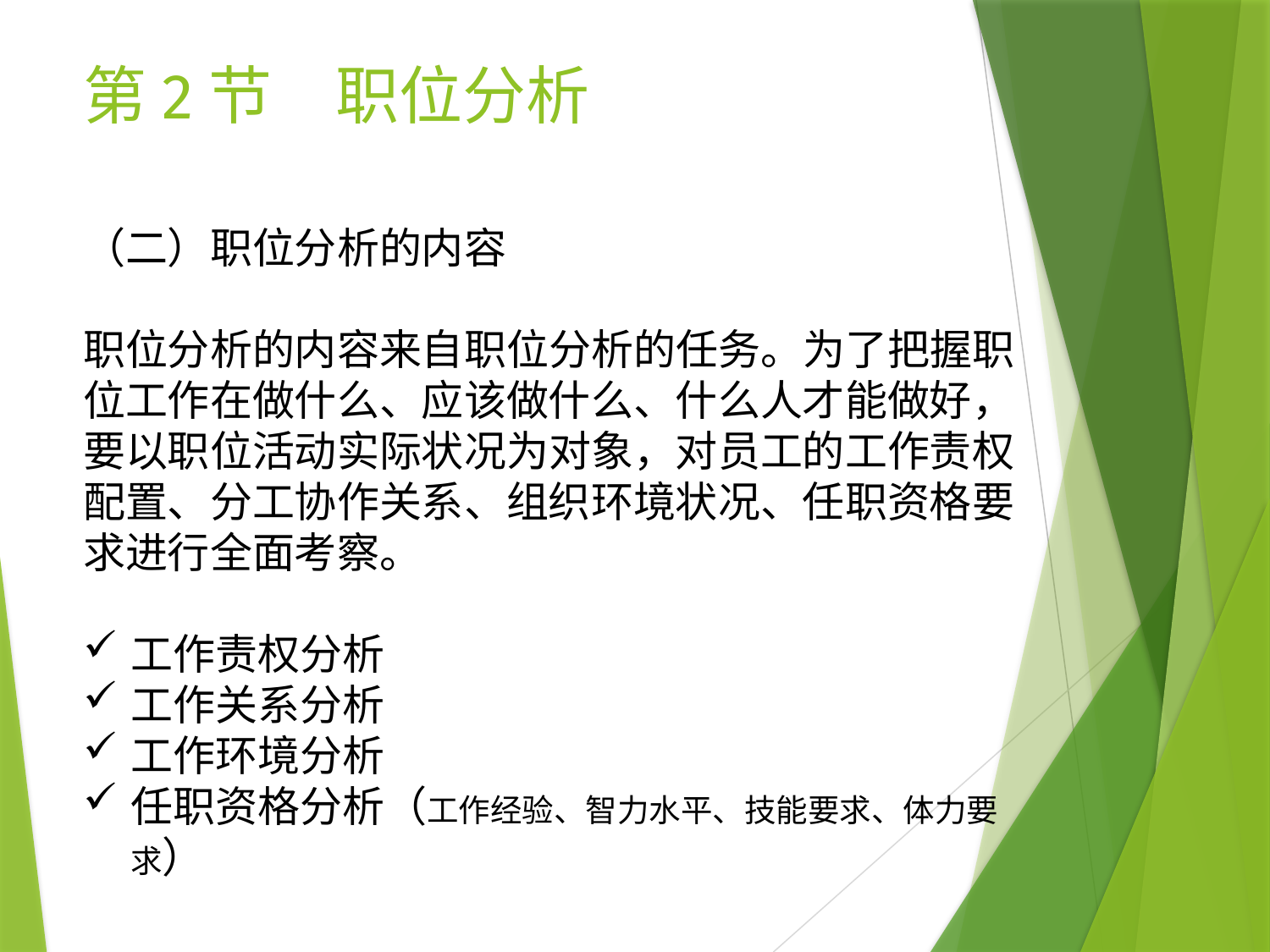

# 第2节　职位分析
（二）职位分析的内容

职位分析的内容来自职位分析的任务。为了把握职位工作在做什么、应该做什么、什么人才能做好，要以职位活动实际状况为对象，对员工的工作责权配置、分工协作关系、组织环境状况、任职资格要求进行全面考察。

工作责权分析
工作关系分析
工作环境分析
任职资格分析（工作经验、智力水平、技能要求、体力要求）